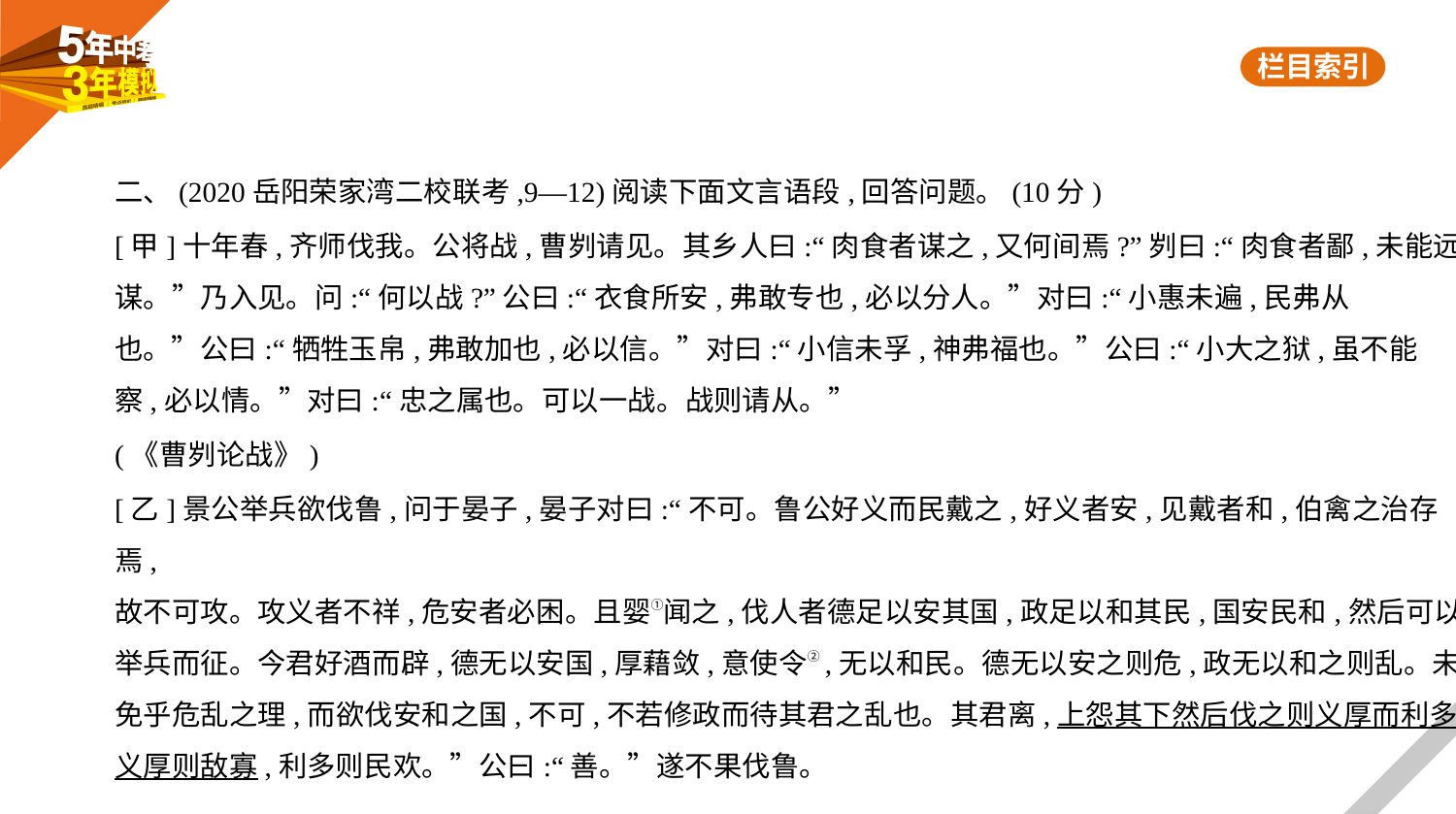

二、(2020岳阳荣家湾二校联考,9—12)阅读下面文言语段,回答问题。(10分)
[甲]十年春,齐师伐我。公将战,曹刿请见。其乡人曰:“肉食者谋之,又何间焉?”刿曰:“肉食者鄙,未能远
谋。”乃入见。问:“何以战?”公曰:“衣食所安,弗敢专也,必以分人。”对曰:“小惠未遍,民弗从
也。”公曰:“牺牲玉帛,弗敢加也,必以信。”对曰:“小信未孚,神弗福也。”公曰:“小大之狱,虽不能
察,必以情。”对曰:“忠之属也。可以一战。战则请从。”
(《曹刿论战》)
[乙]景公举兵欲伐鲁,问于晏子,晏子对曰:“不可。鲁公好义而民戴之,好义者安,见戴者和,伯禽之治存焉,
故不可攻。攻义者不祥,危安者必困。且婴①闻之,伐人者德足以安其国,政足以和其民,国安民和,然后可以
举兵而征。今君好酒而辟,德无以安国,厚藉敛,意使令②,无以和民。德无以安之则危,政无以和之则乱。未
免乎危乱之理,而欲伐安和之国,不可,不若修政而待其君之乱也。其君离,上怨其下然后伐之则义厚而利多
义厚则敌寡,利多则民欢。”公曰:“善。”遂不果伐鲁。